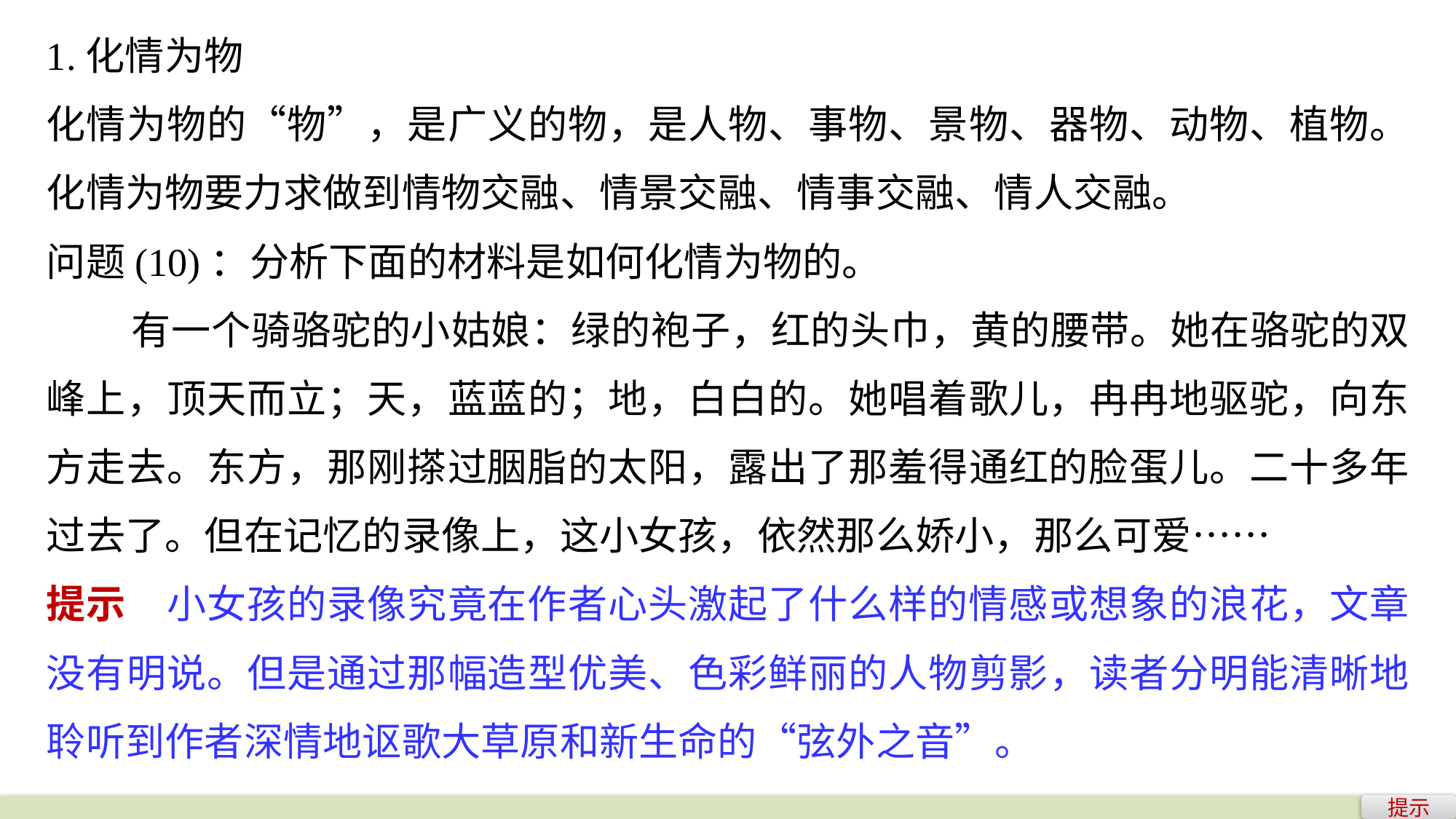

1.化情为物
化情为物的“物”，是广义的物，是人物、事物、景物、器物、动物、植物。化情为物要力求做到情物交融、情景交融、情事交融、情人交融。
问题(10)：分析下面的材料是如何化情为物的。
        有一个骑骆驼的小姑娘：绿的袍子，红的头巾，黄的腰带。她在骆驼的双峰上，顶天而立；天，蓝蓝的；地，白白的。她唱着歌儿，冉冉地驱驼，向东方走去。东方，那刚搽过胭脂的太阳，露出了那羞得通红的脸蛋儿。二十多年过去了。但在记忆的录像上，这小女孩，依然那么娇小，那么可爱……
提示　小女孩的录像究竟在作者心头激起了什么样的情感或想象的浪花，文章没有明说。但是通过那幅造型优美、色彩鲜丽的人物剪影，读者分明能清晰地聆听到作者深情地讴歌大草原和新生命的“弦外之音”。
提示